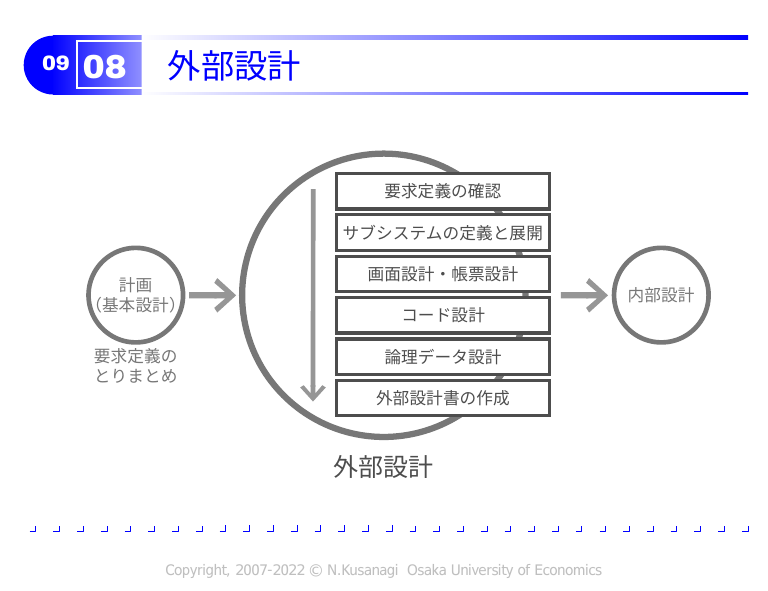

# 08   外部設計

要求定義の確認
サブシステムの定義と展開
計画
（基本設計）
内部設計
画面設計・帳票設計

コード設計
論理データ設計
要求定義の
とりまとめ
外部設計書の作成
外部設計